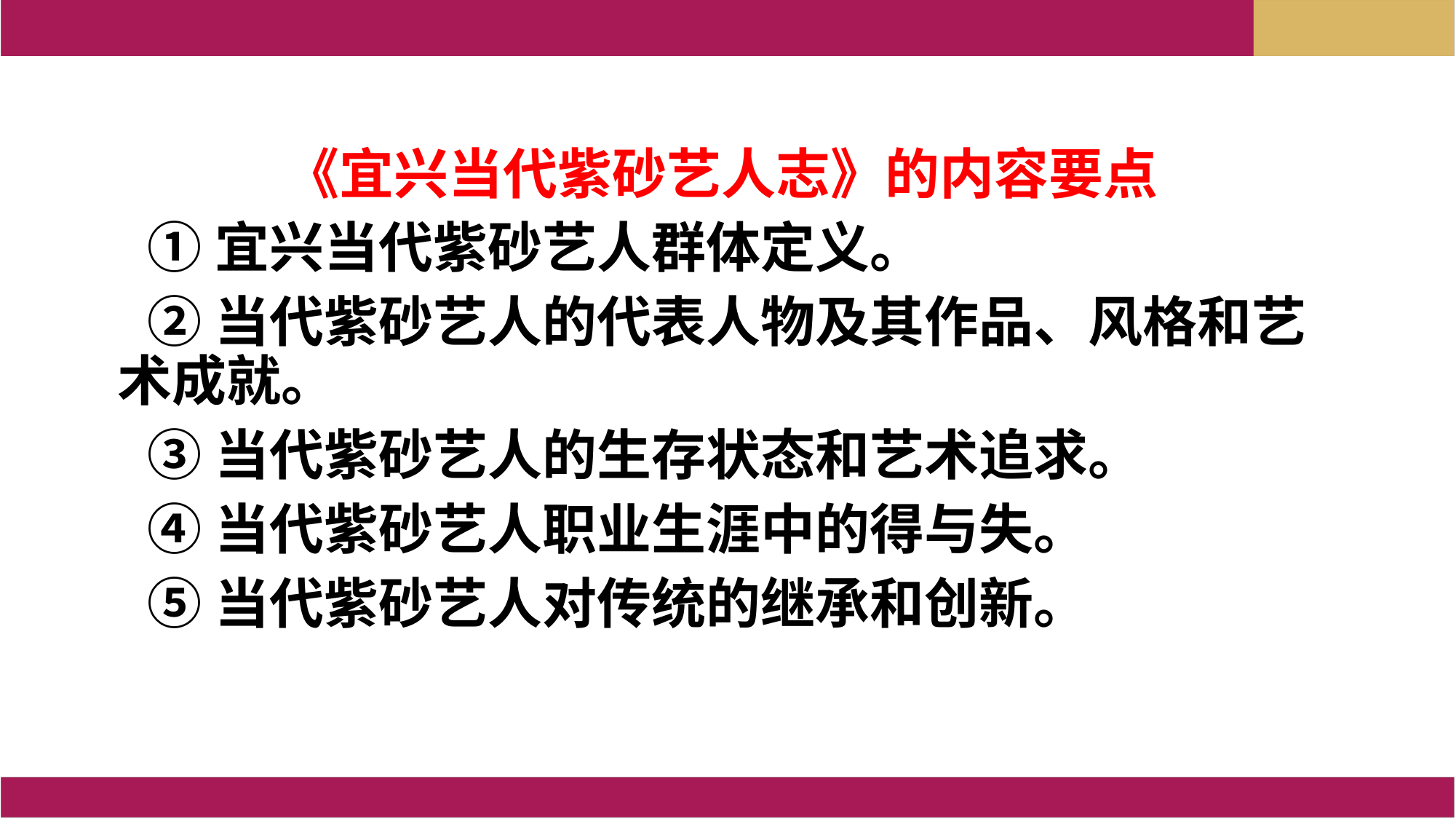

《宜兴当代紫砂艺人志》的内容要点
  ①宜兴当代紫砂艺人群体定义。
  ②当代紫砂艺人的代表人物及其作品、风格和艺术成就。
  ③当代紫砂艺人的生存状态和艺术追求。
  ④当代紫砂艺人职业生涯中的得与失。
  ⑤当代紫砂艺人对传统的继承和创新。